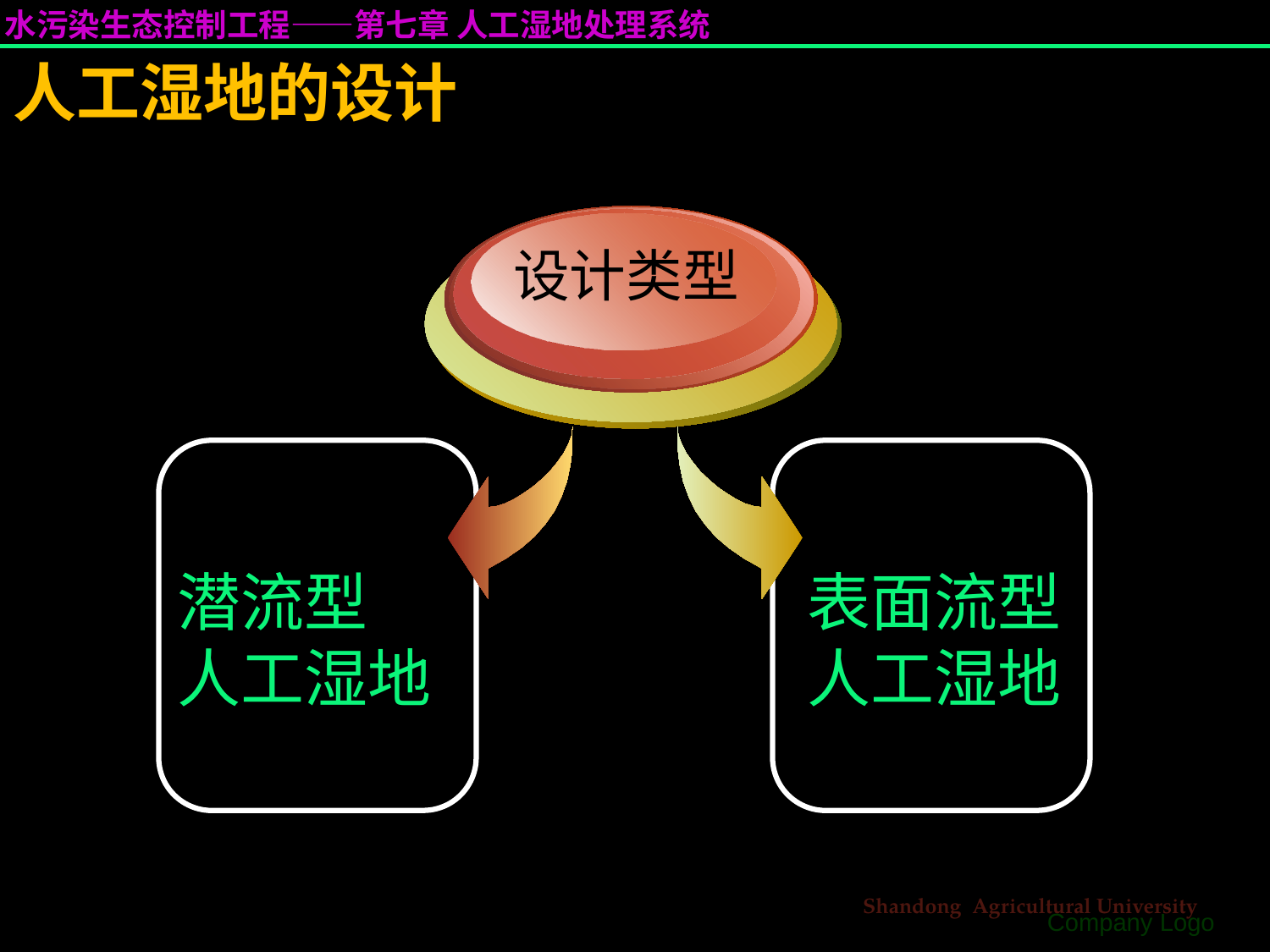

人工湿地的设计

设计类型

潜流型
人工湿地

表面流型
人工湿地
Company Logo